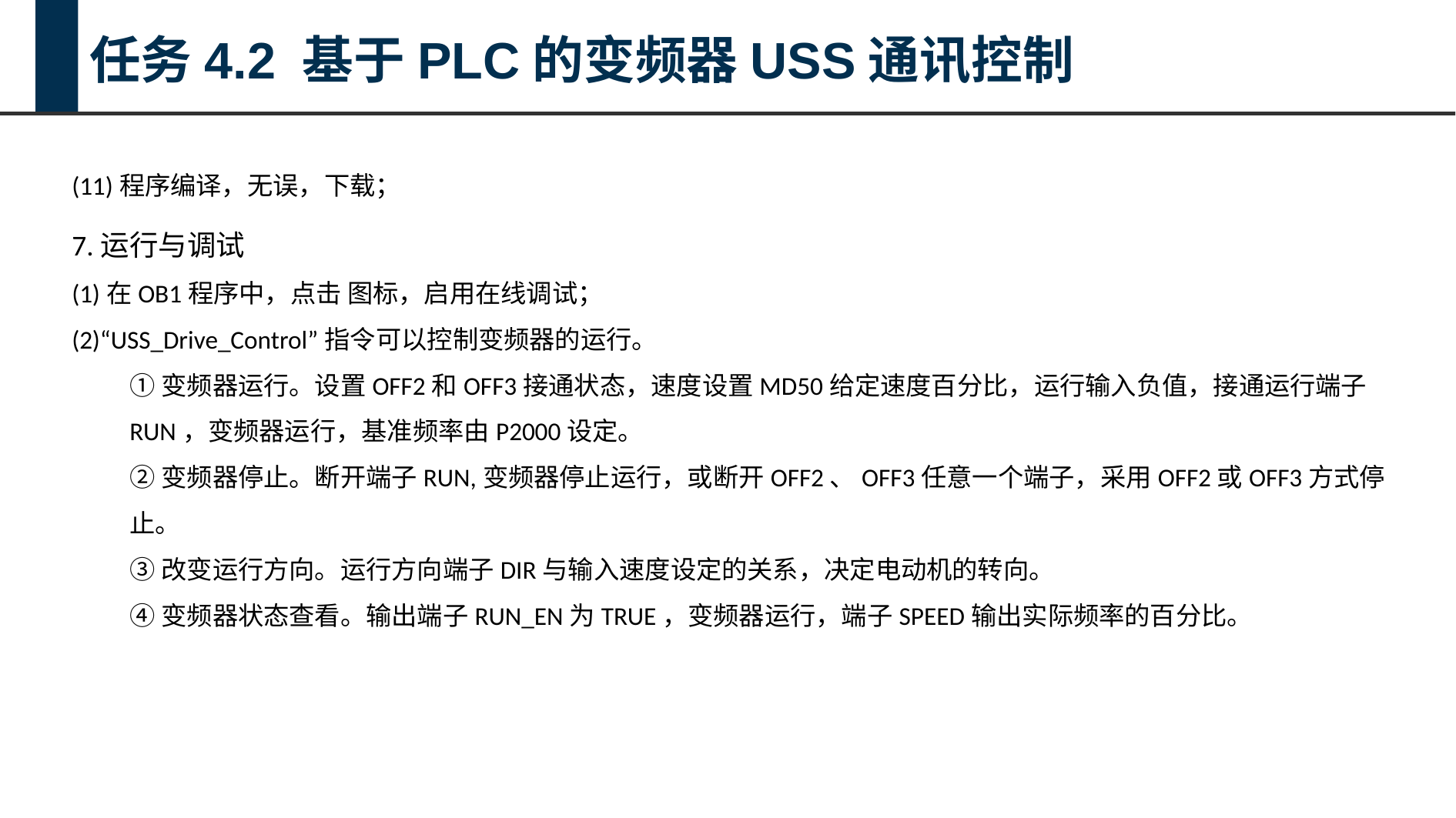

任务4.2 基于PLC的变频器USS通讯控制
(11)程序编译，无误，下载；
7.运行与调试
(1)在OB1程序中，点击 图标，启用在线调试；
(2)“USS_Drive_Control”指令可以控制变频器的运行。
①变频器运行。设置OFF2和OFF3接通状态，速度设置MD50给定速度百分比，运行输入负值，接通运行端子RUN，变频器运行，基准频率由P2000设定。
②变频器停止。断开端子RUN,变频器停止运行，或断开OFF2、OFF3任意一个端子，采用OFF2或OFF3方式停止。
③改变运行方向。运行方向端子DIR与输入速度设定的关系，决定电动机的转向。
④变频器状态查看。输出端子RUN_EN为TRUE，变频器运行，端子SPEED输出实际频率的百分比。